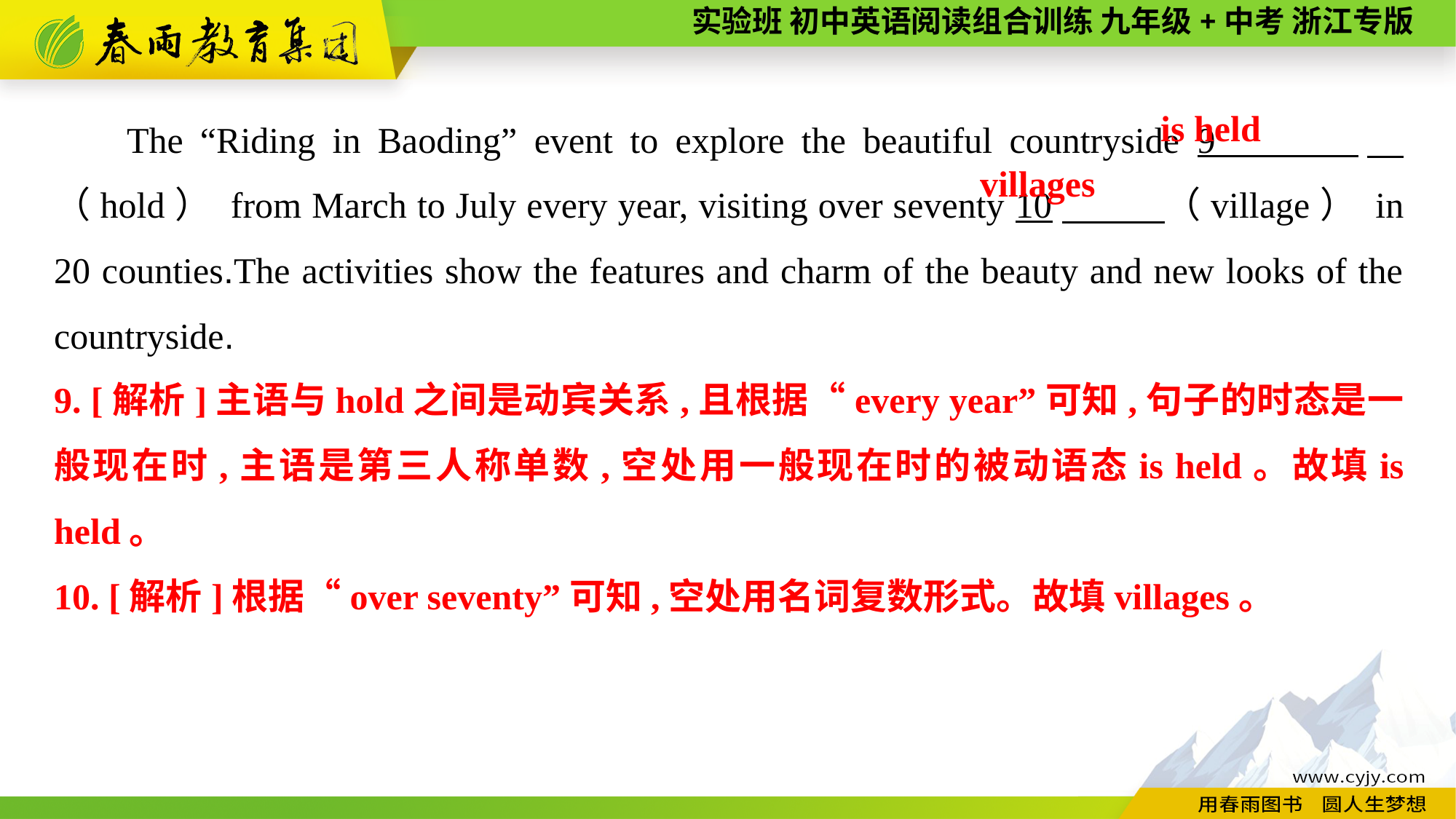

The “Riding in Baoding” event to explore the beautiful countryside 9        　（hold） from March to July every year, visiting over seventy 10　       （village） in 20 counties.The activities show the features and charm of the beauty and new looks of the countryside.
is held
villages
9. [解析]主语与hold之间是动宾关系,且根据“every year”可知,句子的时态是一般现在时,主语是第三人称单数,空处用一般现在时的被动语态is held。故填is held。
10. [解析]根据“over seventy”可知,空处用名词复数形式。故填villages。